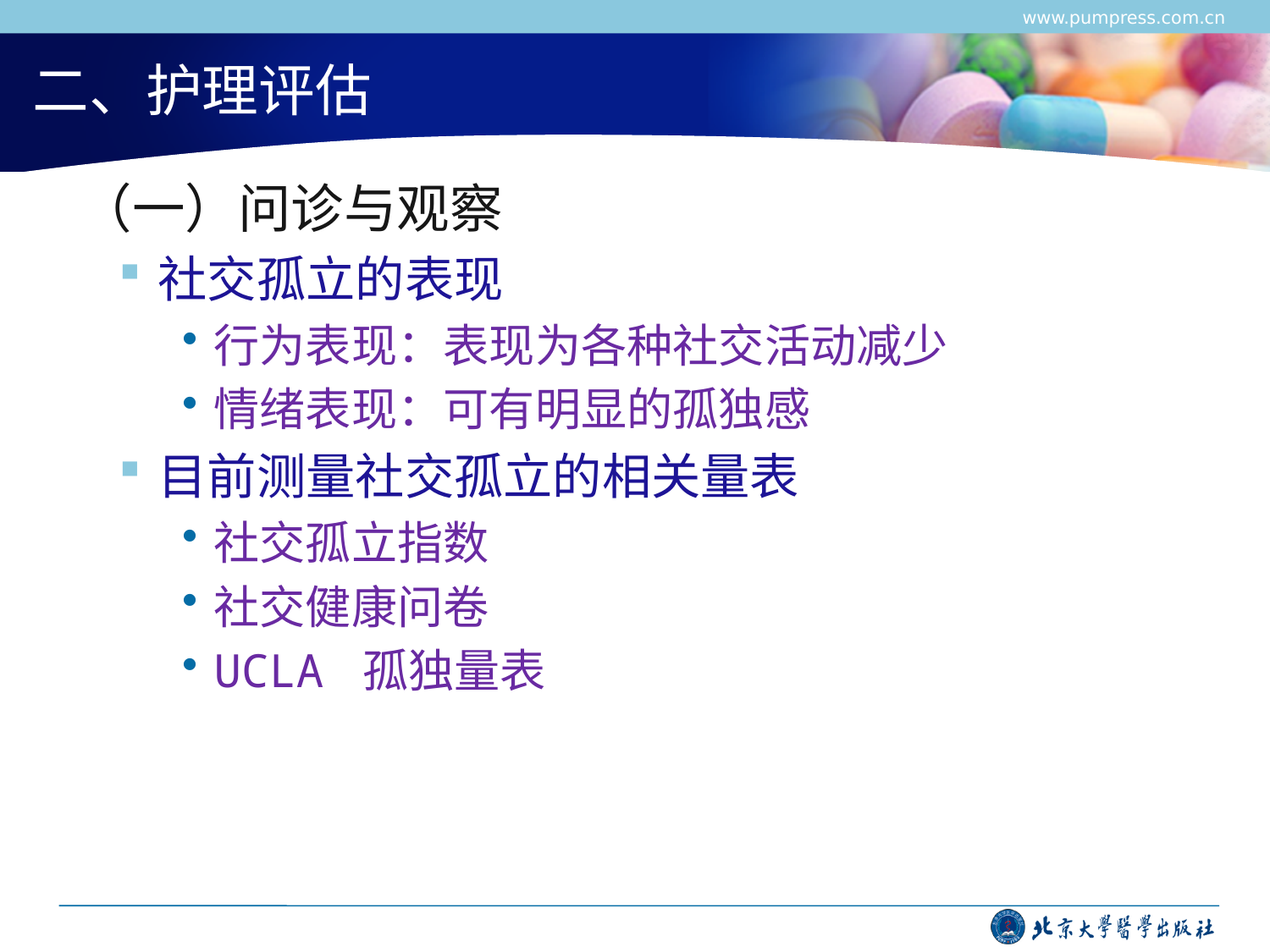

www.pumpress.com.cn
# 二、护理评估
 （一）问诊与观察
社交孤立的表现
行为表现：表现为各种社交活动减少
情绪表现：可有明显的孤独感
目前测量社交孤立的相关量表
社交孤立指数
社交健康问卷
UCLA 孤独量表